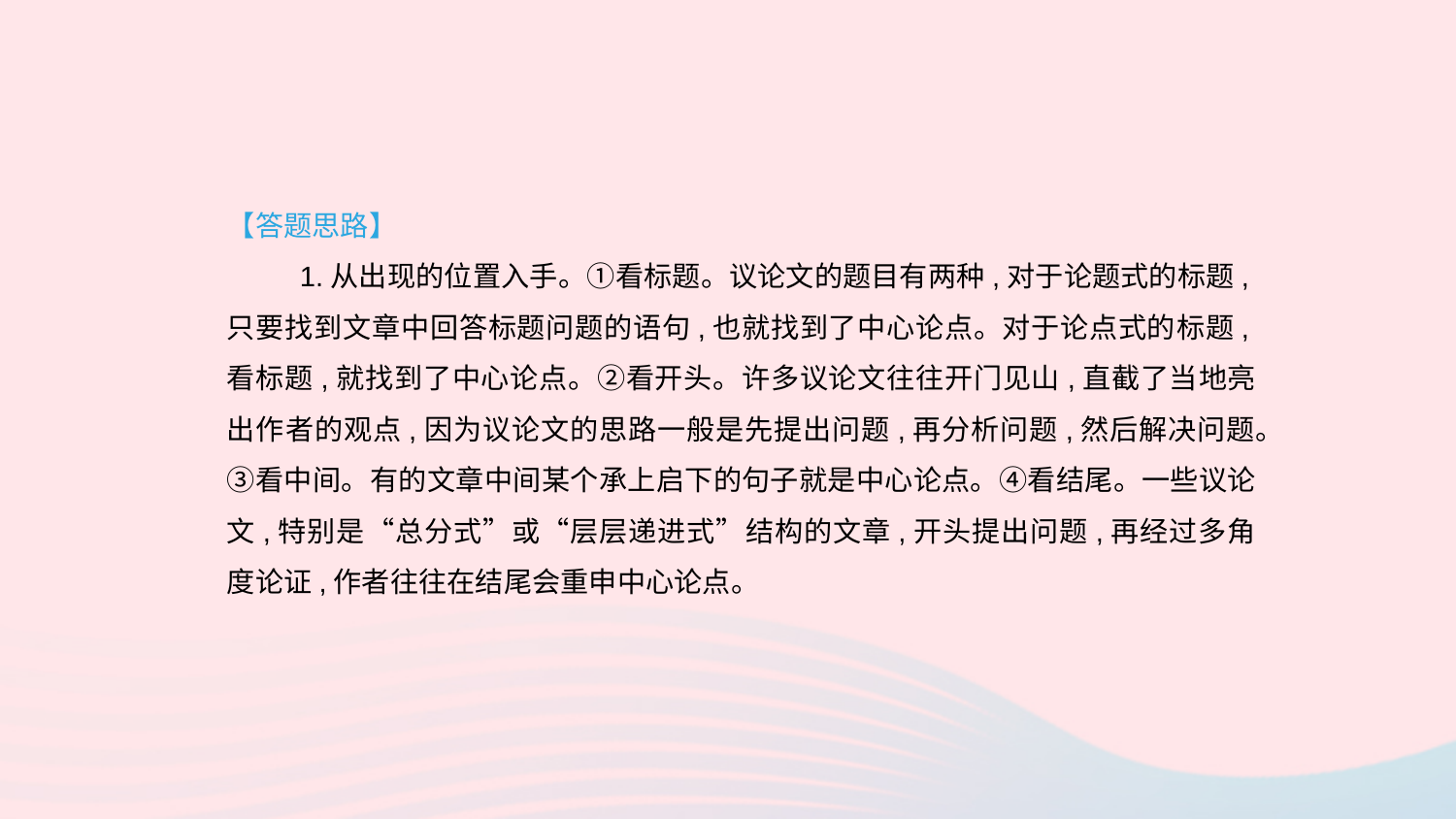

【答题思路】
1.从出现的位置入手。①看标题。议论文的题目有两种,对于论题式的标题,只要找到文章中回答标题问题的语句,也就找到了中心论点。对于论点式的标题,看标题,就找到了中心论点。②看开头。许多议论文往往开门见山,直截了当地亮出作者的观点,因为议论文的思路一般是先提出问题,再分析问题,然后解决问题。③看中间。有的文章中间某个承上启下的句子就是中心论点。④看结尾。一些议论文,特别是“总分式”或“层层递进式”结构的文章,开头提出问题,再经过多角度论证,作者往往在结尾会重申中心论点。